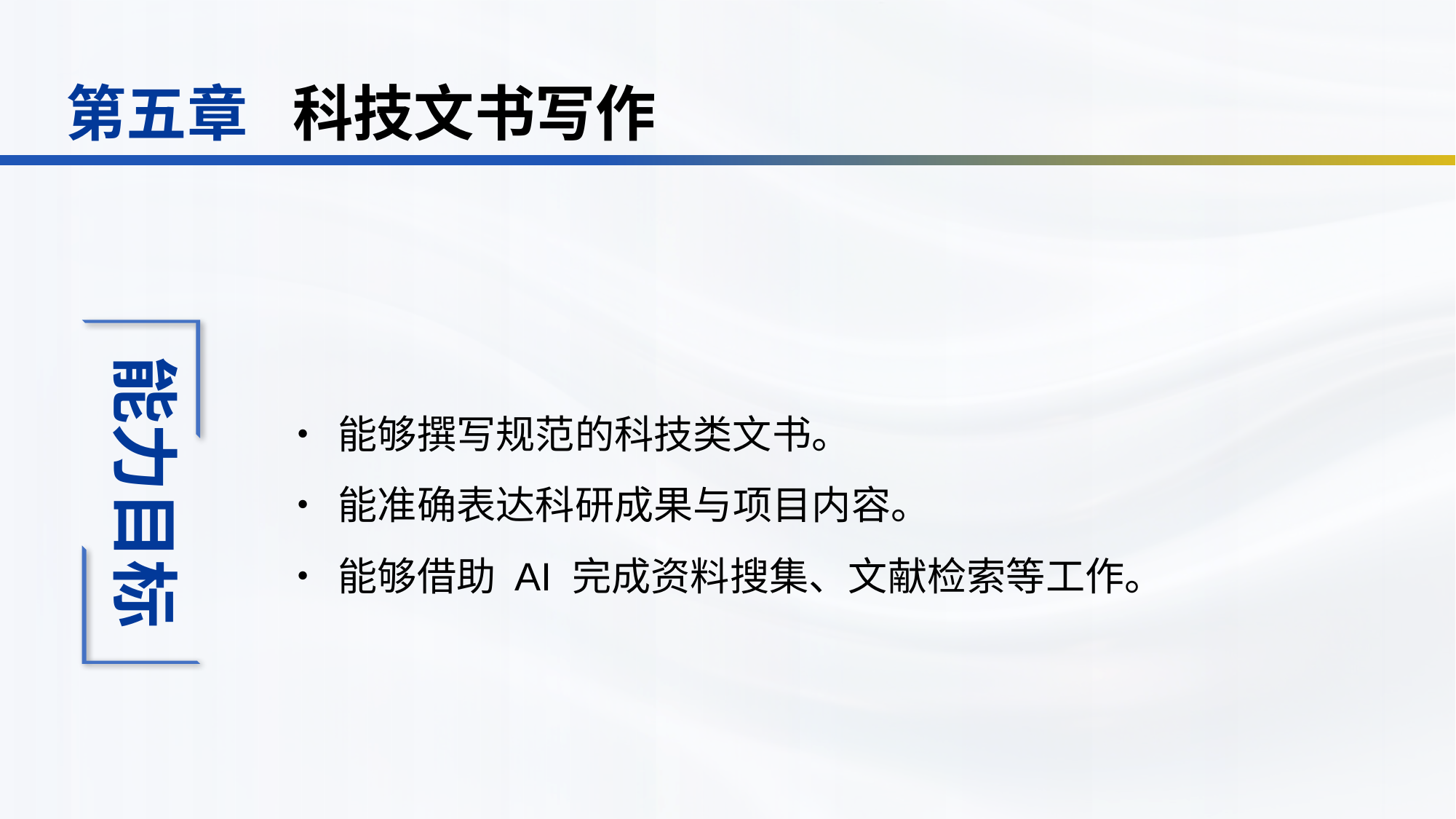

科技文书写作
第五章
•	能够撰写规范的科技类文书。
•	能准确表达科研成果与项目内容。
•	能够借助 AI 完成资料搜集、文献检索等工作。